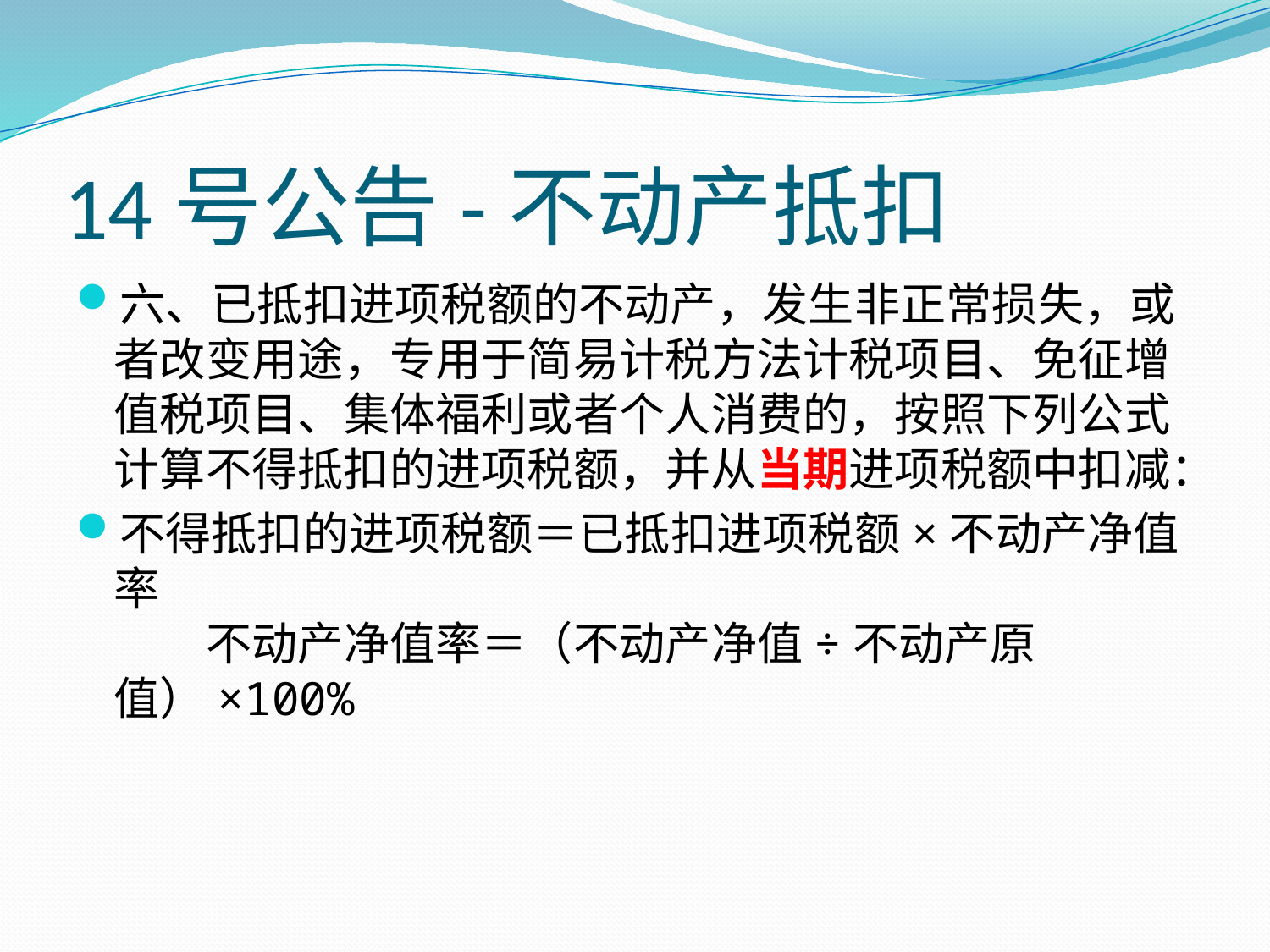

# 14号公告-不动产抵扣
六、已抵扣进项税额的不动产，发生非正常损失，或者改变用途，专用于简易计税方法计税项目、免征增值税项目、集体福利或者个人消费的，按照下列公式计算不得抵扣的进项税额，并从当期进项税额中扣减：
不得抵扣的进项税额＝已抵扣进项税额×不动产净值率
　　不动产净值率＝（不动产净值÷不动产原值）×100%